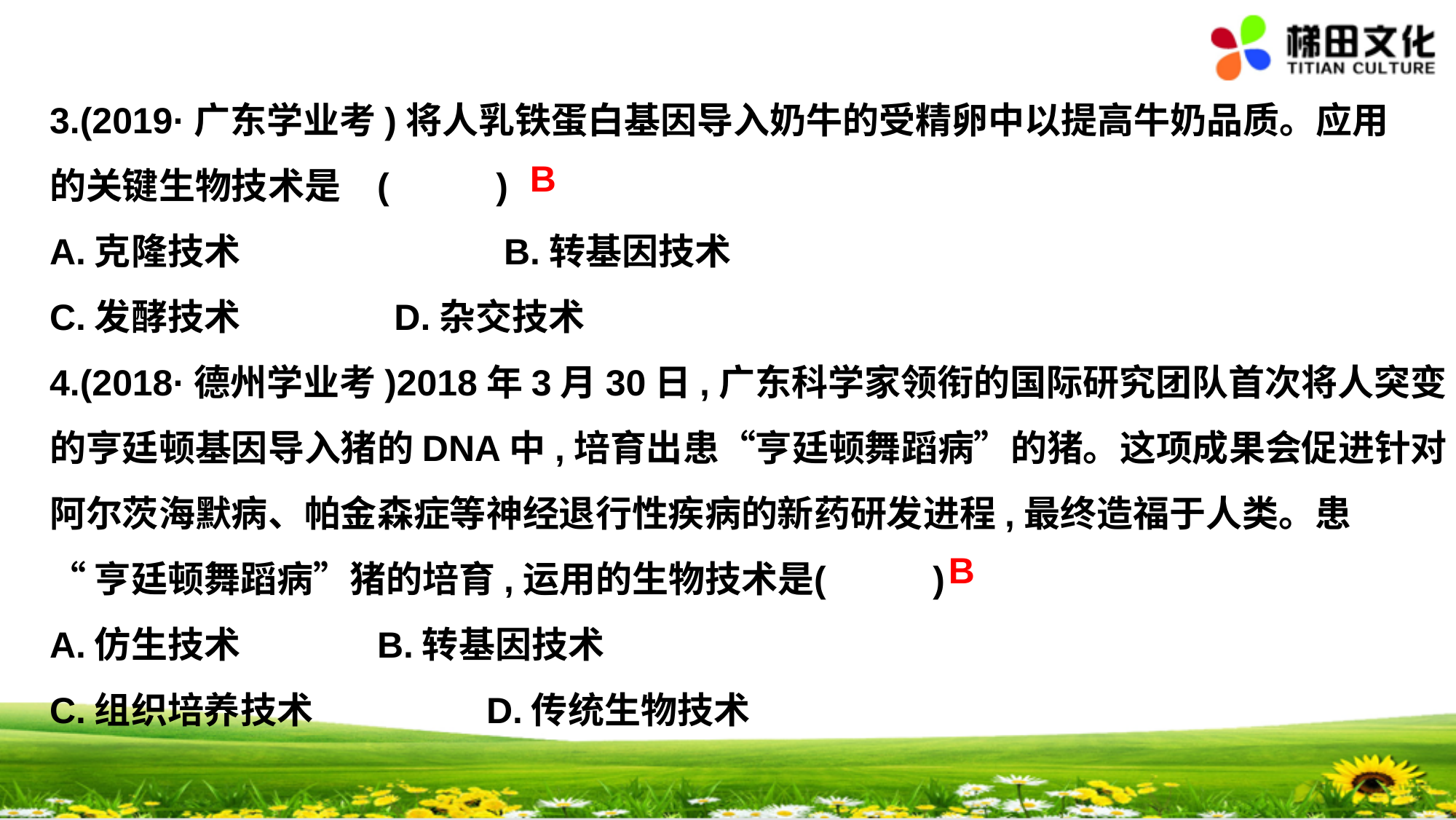

3.(2019·广东学业考)将人乳铁蛋白基因导入奶牛的受精卵中以提高牛奶品质。应用
的关键生物技术是	(　  　)
A.克隆技术　　　　　　　B.转基因技术
C.发酵技术		 D.杂交技术
4.(2018·德州学业考)2018年3月30日,广东科学家领衔的国际研究团队首次将人突变
的亨廷顿基因导入猪的DNA中,培育出患“亨廷顿舞蹈病”的猪。这项成果会促进针对
阿尔茨海默病、帕金森症等神经退行性疾病的新药研发进程,最终造福于人类。患
“亨廷顿舞蹈病”猪的培育,运用的生物技术是	(　  　)
A.仿生技术		B.转基因技术
C.组织培养技术		D.传统生物技术
B
B